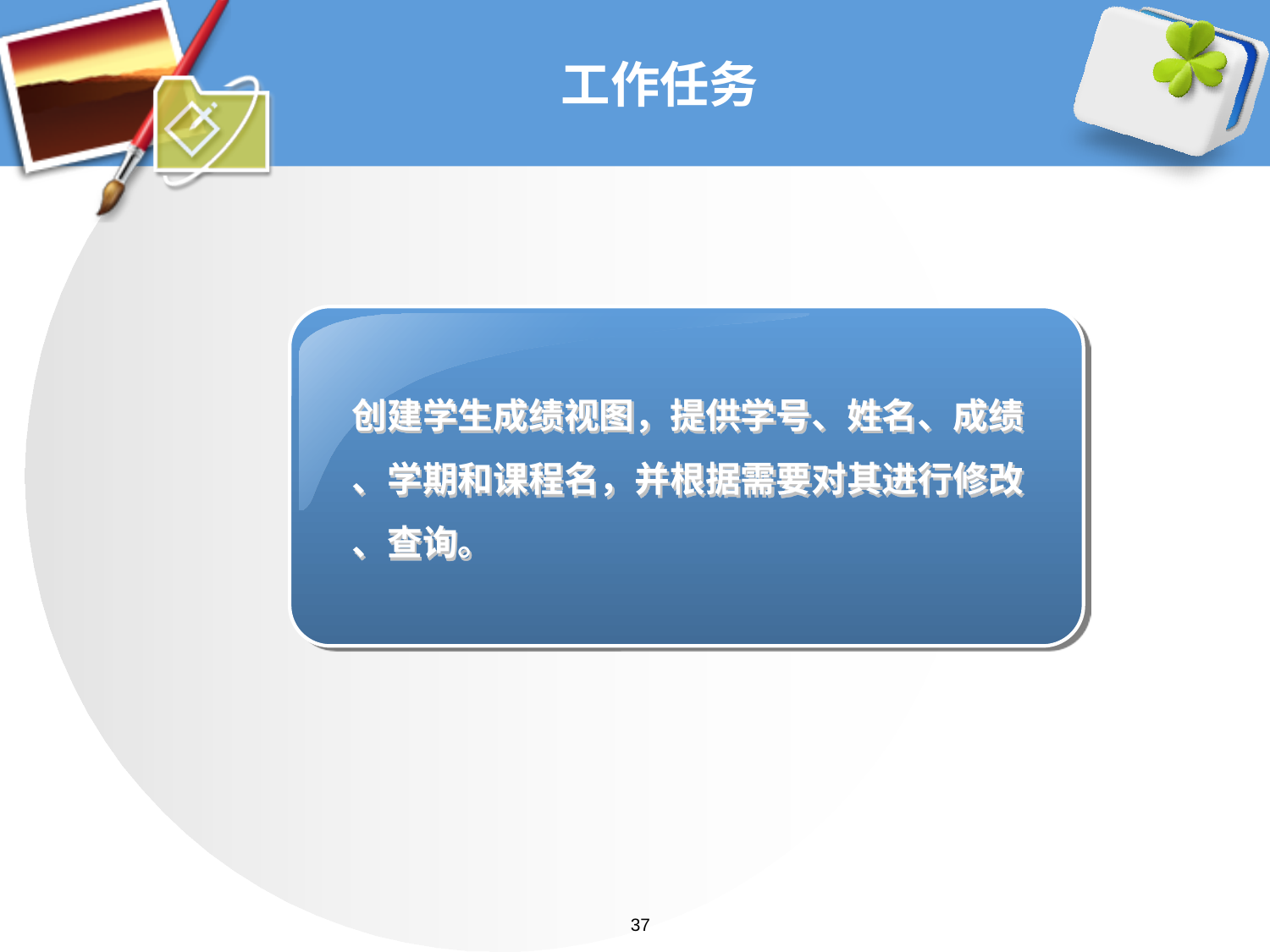

# 工作任务

创建学生成绩视图，提供学号、姓名、成绩
、学期和课程名，并根据需要对其进行修改
、查询。
37